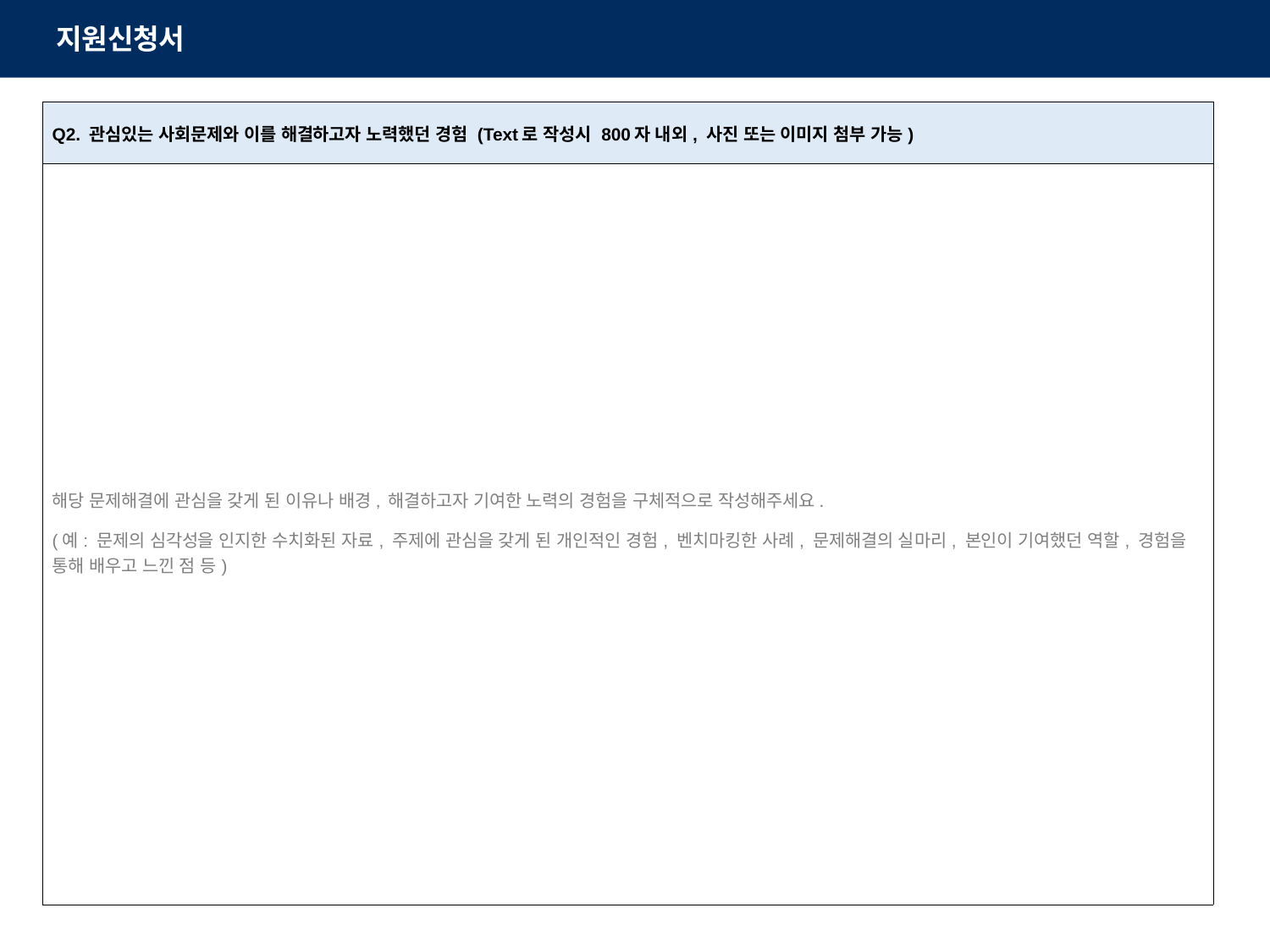

지원신청서
| Q2. 관심있는 사회문제와 이를 해결하고자 노력했던 경험 (Text로 작성시 800자 내외, 사진 또는 이미지 첨부 가능) |
| --- |
| 해당 문제해결에 관심을 갖게 된 이유나 배경, 해결하고자 기여한 노력의 경험을 구체적으로 작성해주세요. (예: 문제의 심각성을 인지한 수치화된 자료, 주제에 관심을 갖게 된 개인적인 경험, 벤치마킹한 사례, 문제해결의 실마리, 본인이 기여했던 역할, 경험을 통해 배우고 느낀 점 등) |